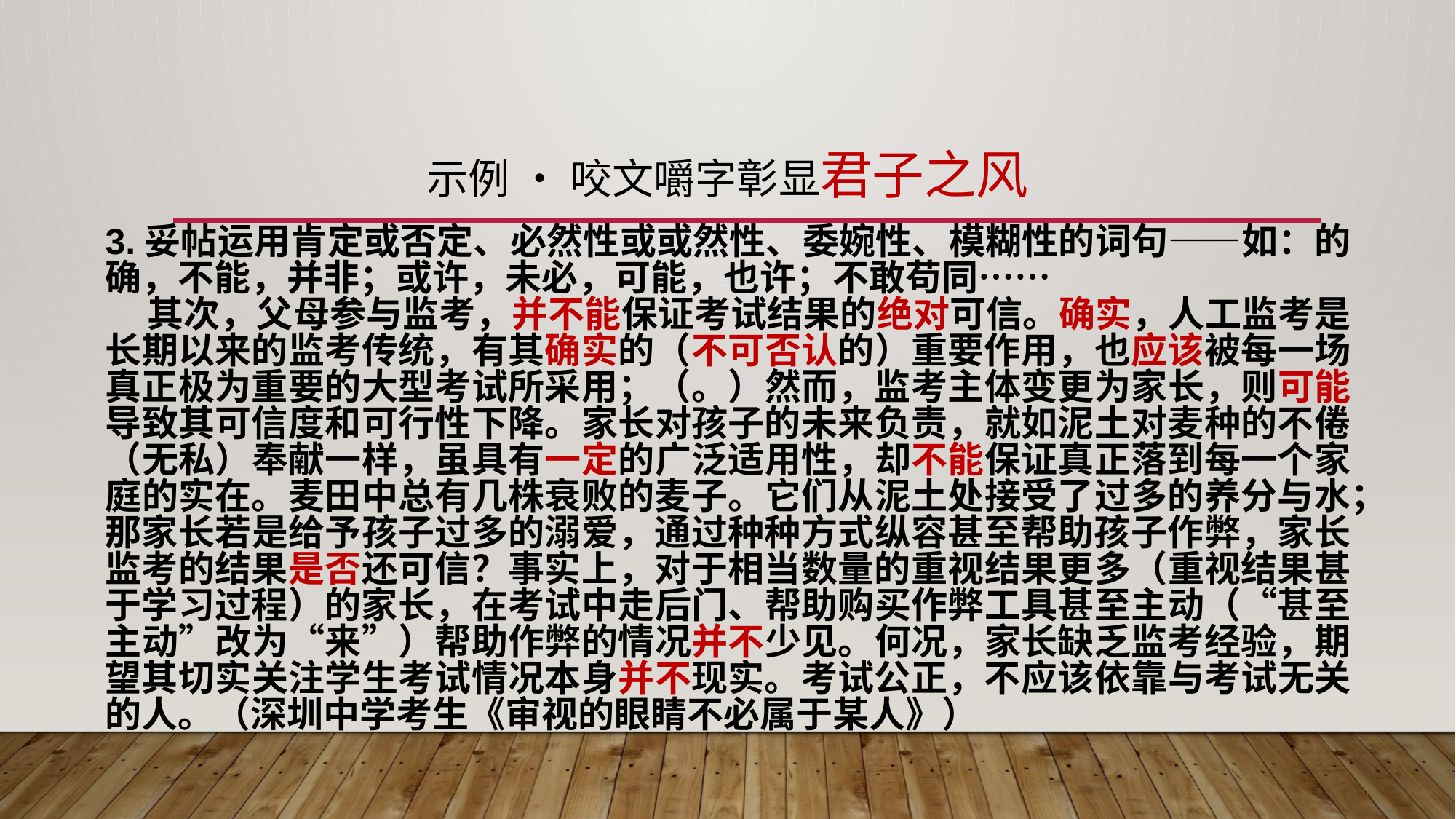

# 示例 • 咬文嚼字彰显君子之风
3.妥帖运用肯定或否定、必然性或或然性、委婉性、模糊性的词句——如：的确，不能，并非；或许，未必，可能，也许；不敢苟同……
    其次，父母参与监考，并不能保证考试结果的绝对可信。确实，人工监考是长期以来的监考传统，有其确实的（不可否认的）重要作用，也应该被每一场真正极为重要的大型考试所采用；（。）然而，监考主体变更为家长，则可能导致其可信度和可行性下降。家长对孩子的未来负责，就如泥土对麦种的不倦（无私）奉献一样，虽具有一定的广泛适用性，却不能保证真正落到每一个家庭的实在。麦田中总有几株衰败的麦子。它们从泥土处接受了过多的养分与水；那家长若是给予孩子过多的溺爱，通过种种方式纵容甚至帮助孩子作弊，家长监考的结果是否还可信？事实上，对于相当数量的重视结果更多（重视结果甚于学习过程）的家长，在考试中走后门、帮助购买作弊工具甚至主动（“甚至主动”改为“来”）帮助作弊的情况并不少见。何况，家长缺乏监考经验，期望其切实关注学生考试情况本身并不现实。考试公正，不应该依靠与考试无关的人。（深圳中学考生《审视的眼睛不必属于某人》）